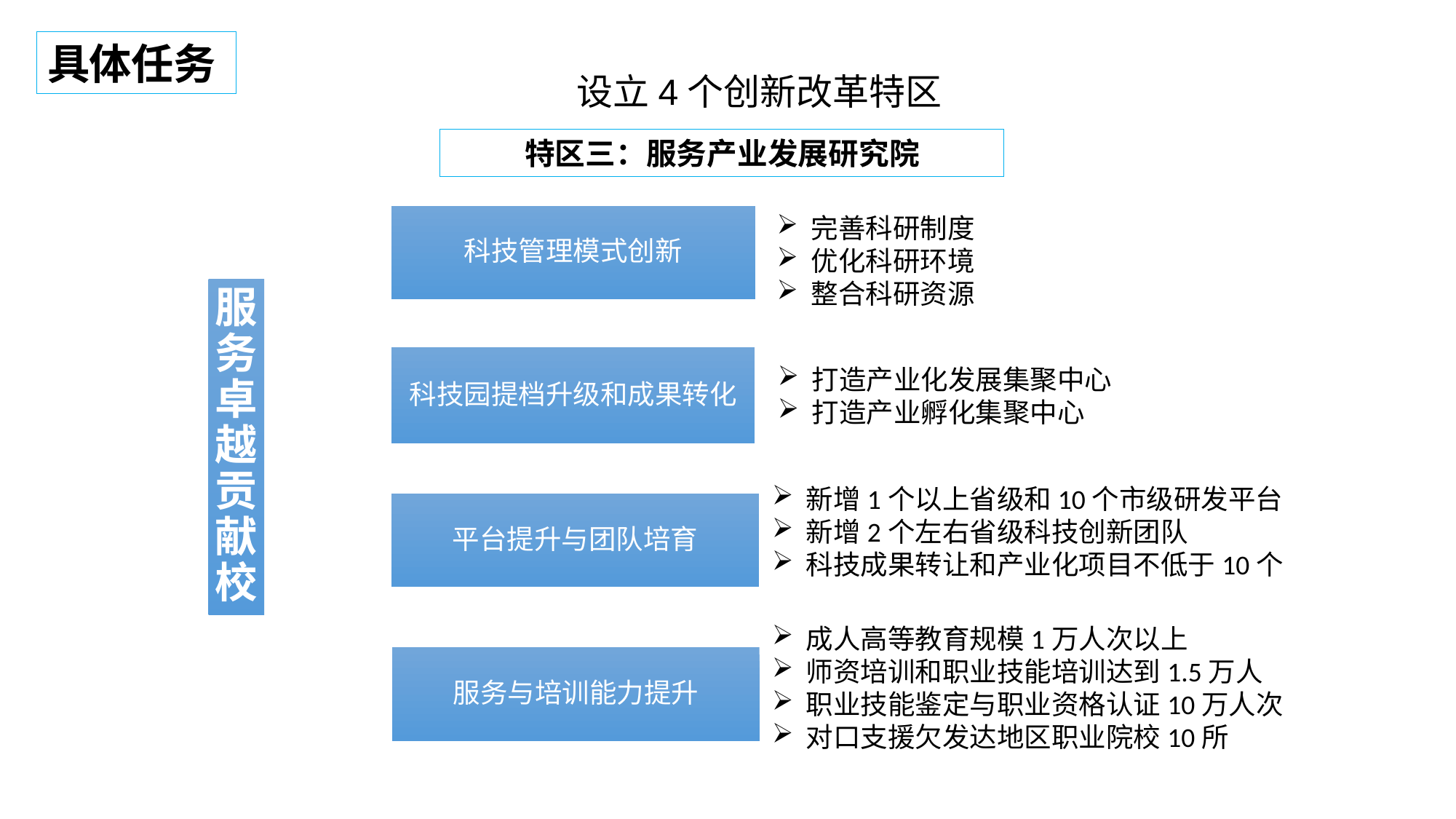

具体任务
设立4个创新改革特区
特区三：服务产业发展研究院
科技管理模式创新
完善科研制度
优化科研环境
整合科研资源
服务卓越贡献校
科技园提档升级和成果转化
打造产业化发展集聚中心
打造产业孵化集聚中心
新增1个以上省级和10个市级研发平台
新增2个左右省级科技创新团队
科技成果转让和产业化项目不低于10个
平台提升与团队培育
成人高等教育规模1万人次以上
师资培训和职业技能培训达到1.5万人
职业技能鉴定与职业资格认证10万人次
对口支援欠发达地区职业院校10所
服务与培训能力提升